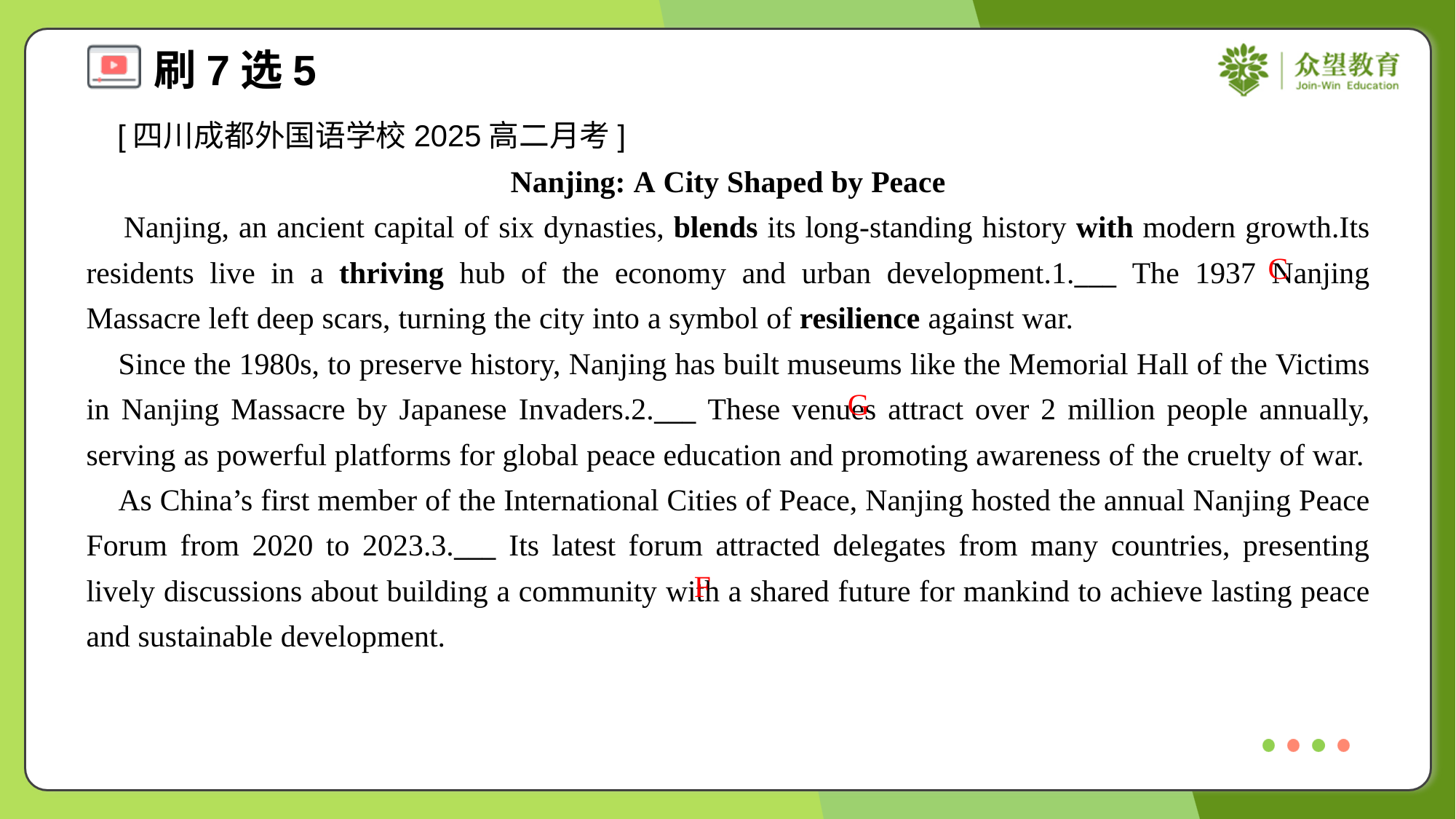

[四川成都外国语学校2025高二月考]
Nanjing: A City Shaped by Peace
    Nanjing, an ancient capital of six dynasties, blends its long-standing history with modern growth.Its residents live in a thriving hub of the economy and urban development.1.___ The 1937 Nanjing Massacre left deep scars, turning the city into a symbol of resilience against war.
    Since the 1980s, to preserve history, Nanjing has built museums like the Memorial Hall of the Victims in Nanjing Massacre by Japanese Invaders.2.___ These venues attract over 2 million people annually, serving as powerful platforms for global peace education and promoting awareness of the cruelty of war.
    As China’s first member of the International Cities of Peace, Nanjing hosted the annual Nanjing Peace Forum from 2020 to 2023.3.___ Its latest forum attracted delegates from many countries, presenting lively discussions about building a community with a shared future for mankind to achieve lasting peace and sustainable development.

C
G
F